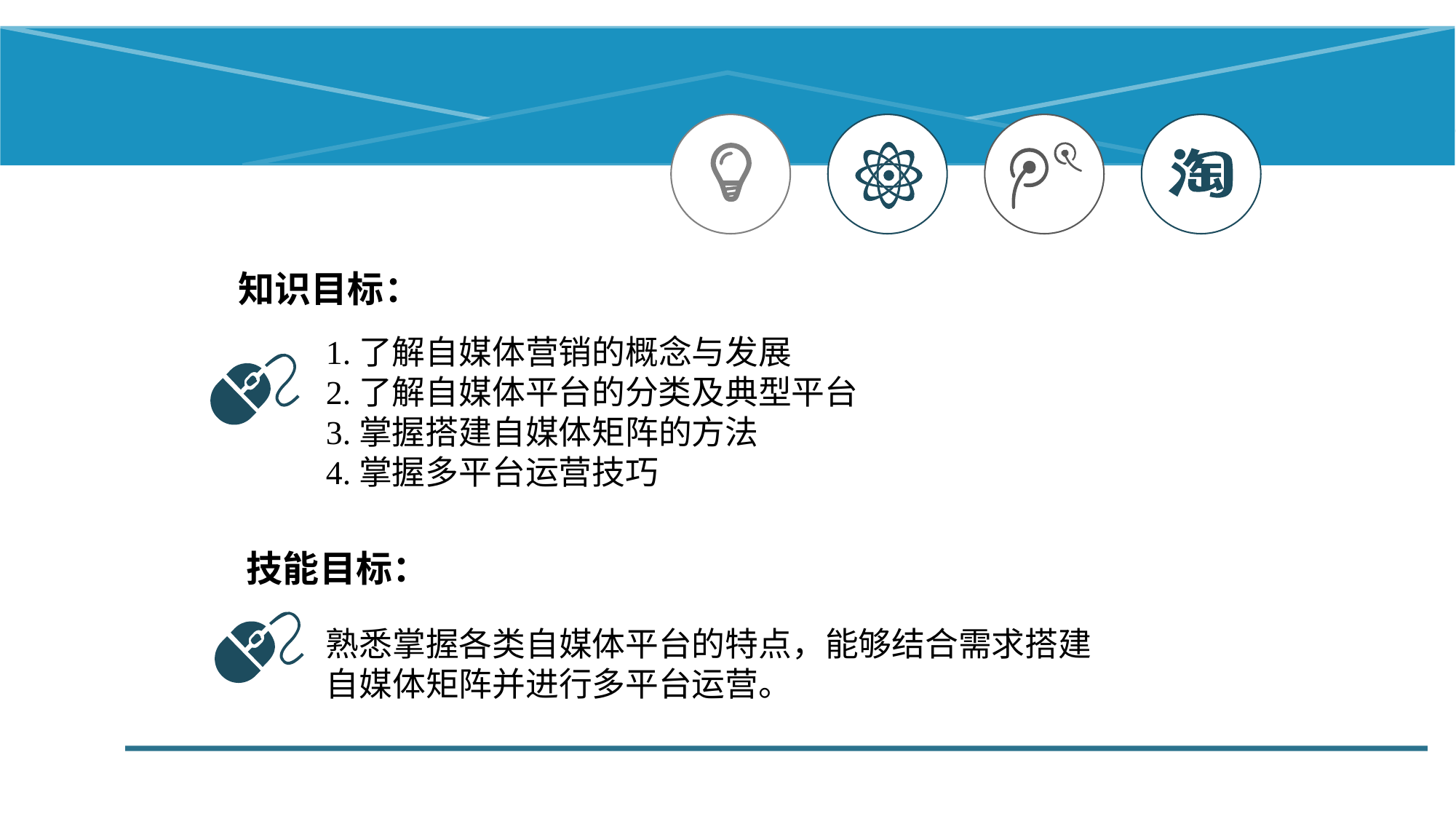

知识目标：
1.了解自媒体营销的概念与发展
2.了解自媒体平台的分类及典型平台
3.掌握搭建自媒体矩阵的方法
4.掌握多平台运营技巧

技能目标：

熟悉掌握各类自媒体平台的特点，能够结合需求搭建自媒体矩阵并进行多平台运营。